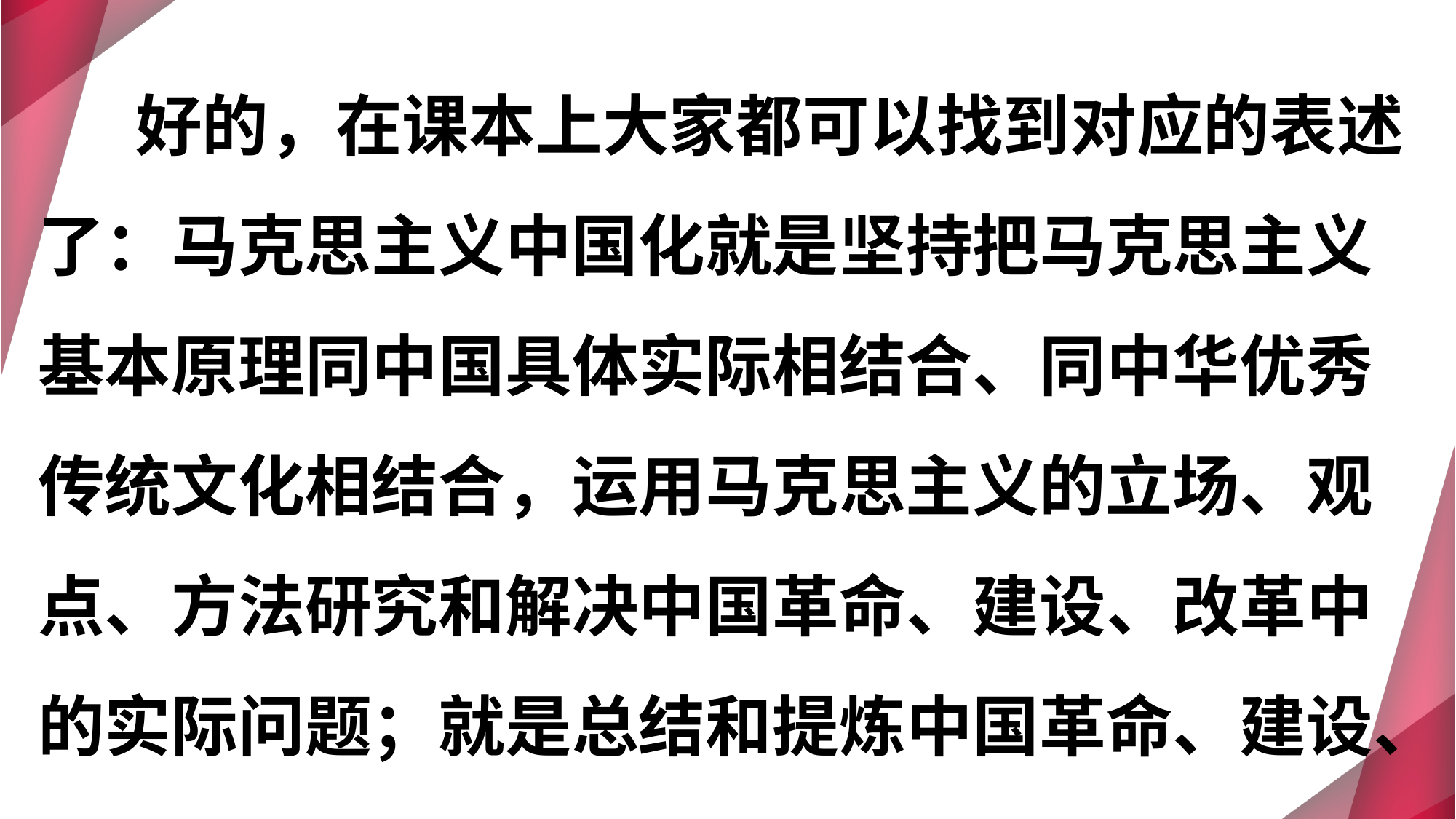

好的，在课本上大家都可以找到对应的表述了：马克思主义中国化就是坚持把马克思主义基本原理同中国具体实际相结合、同中华优秀传统文化相结合，运用马克思主义的立场、观点、方法研究和解决中国革命、建设、改革中的实际问题；就是总结和提炼中国革命、建设、